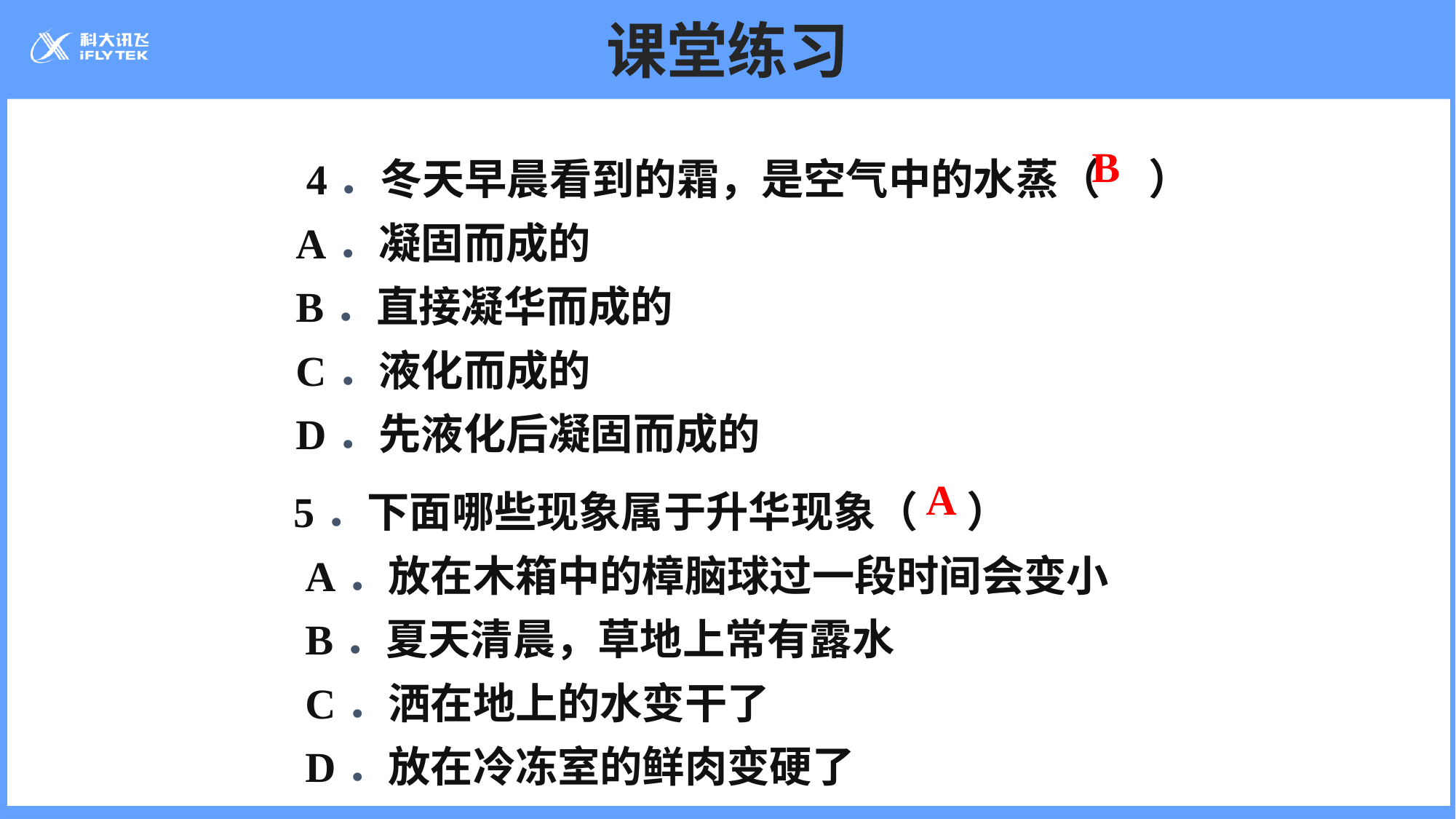

# 课堂练习
　　4．冬天早晨看到的霜，是空气中的水蒸（     ）
        A．凝固而成的
        B．直接凝华而成的
        C．液化而成的
        D．先液化后凝固而成的
B
　 5．下面哪些现象属于升华现象（     ）
       A．放在木箱中的樟脑球过一段时间会变小
       B．夏天清晨，草地上常有露水
       C．洒在地上的水变干了
       D．放在冷冻室的鲜肉变硬了
A